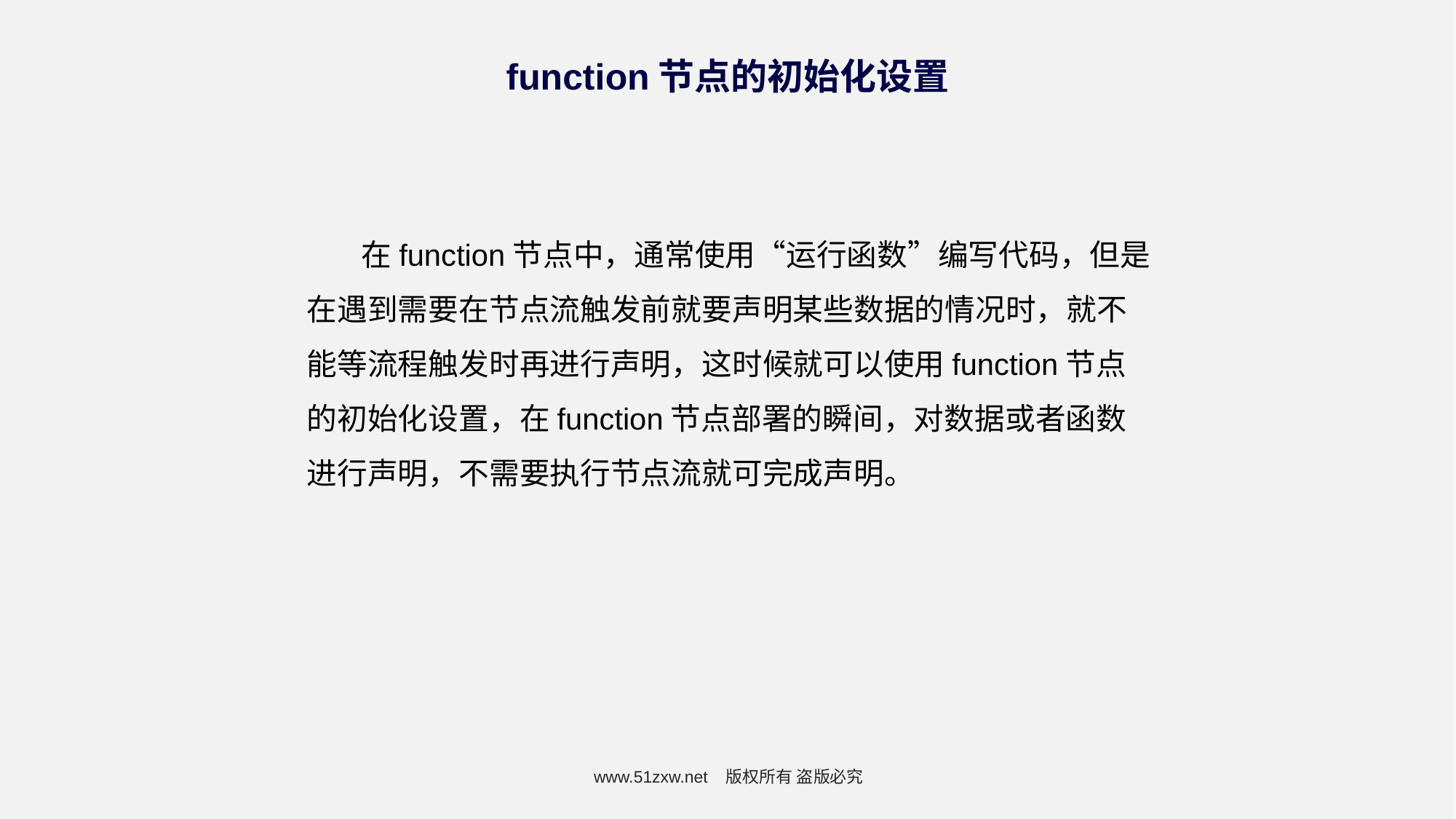

function节点的初始化设置
在function节点中，通常使用“运行函数”编写代码，但是在遇到需要在节点流触发前就要声明某些数据的情况时，就不能等流程触发时再进行声明，这时候就可以使用function节点的初始化设置，在function节点部署的瞬间，对数据或者函数进行声明，不需要执行节点流就可完成声明。
www.51zxw.net   版权所有 盗版必究